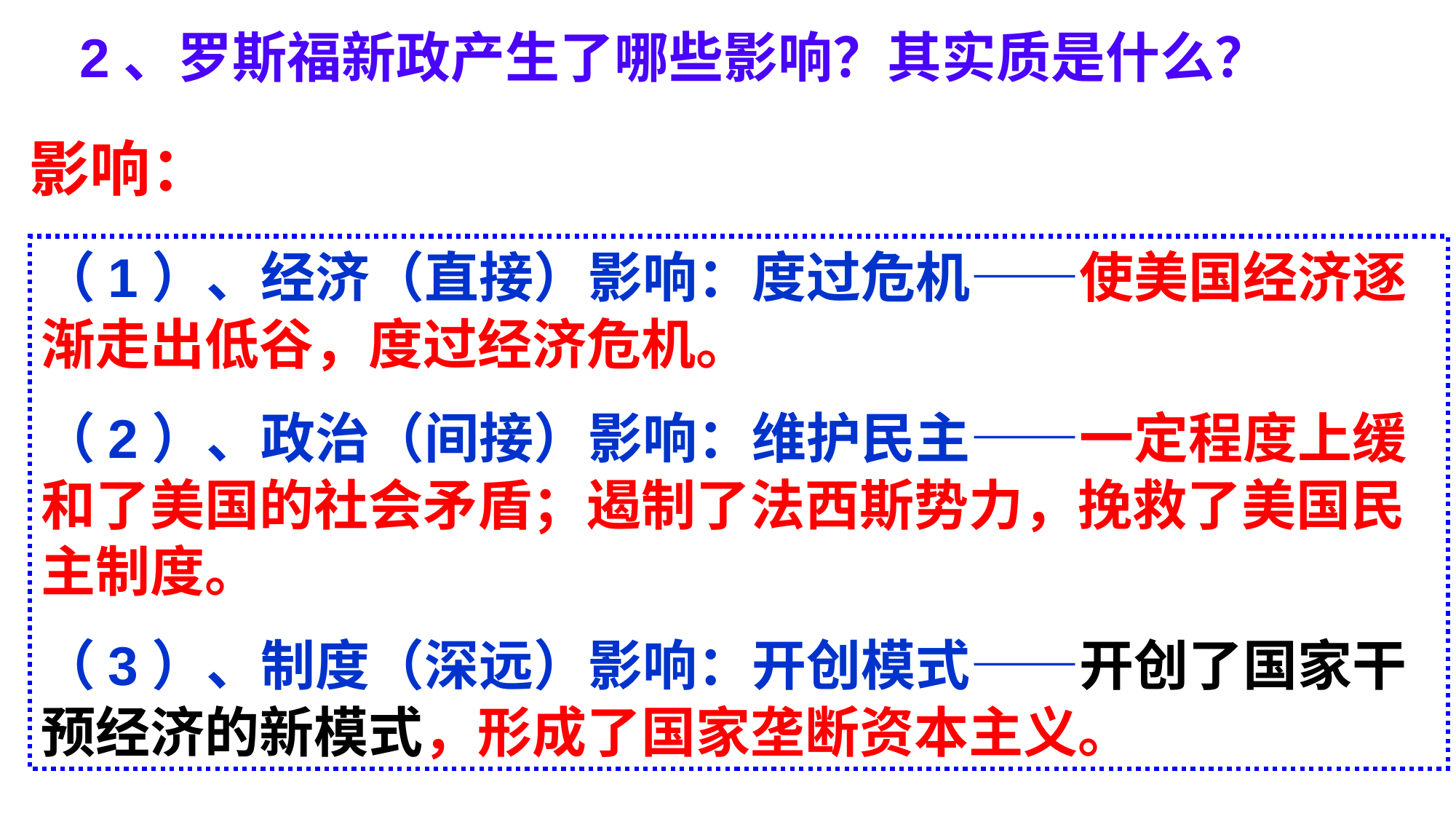

2、罗斯福新政产生了哪些影响？其实质是什么？
影响：
（1）、经济（直接）影响：度过危机——使美国经济逐渐走出低谷，度过经济危机。
（2）、政治（间接）影响：维护民主——一定程度上缓和了美国的社会矛盾；遏制了法西斯势力，挽救了美国民主制度。
（3）、制度（深远）影响：开创模式——开创了国家干预经济的新模式，形成了国家垄断资本主义。